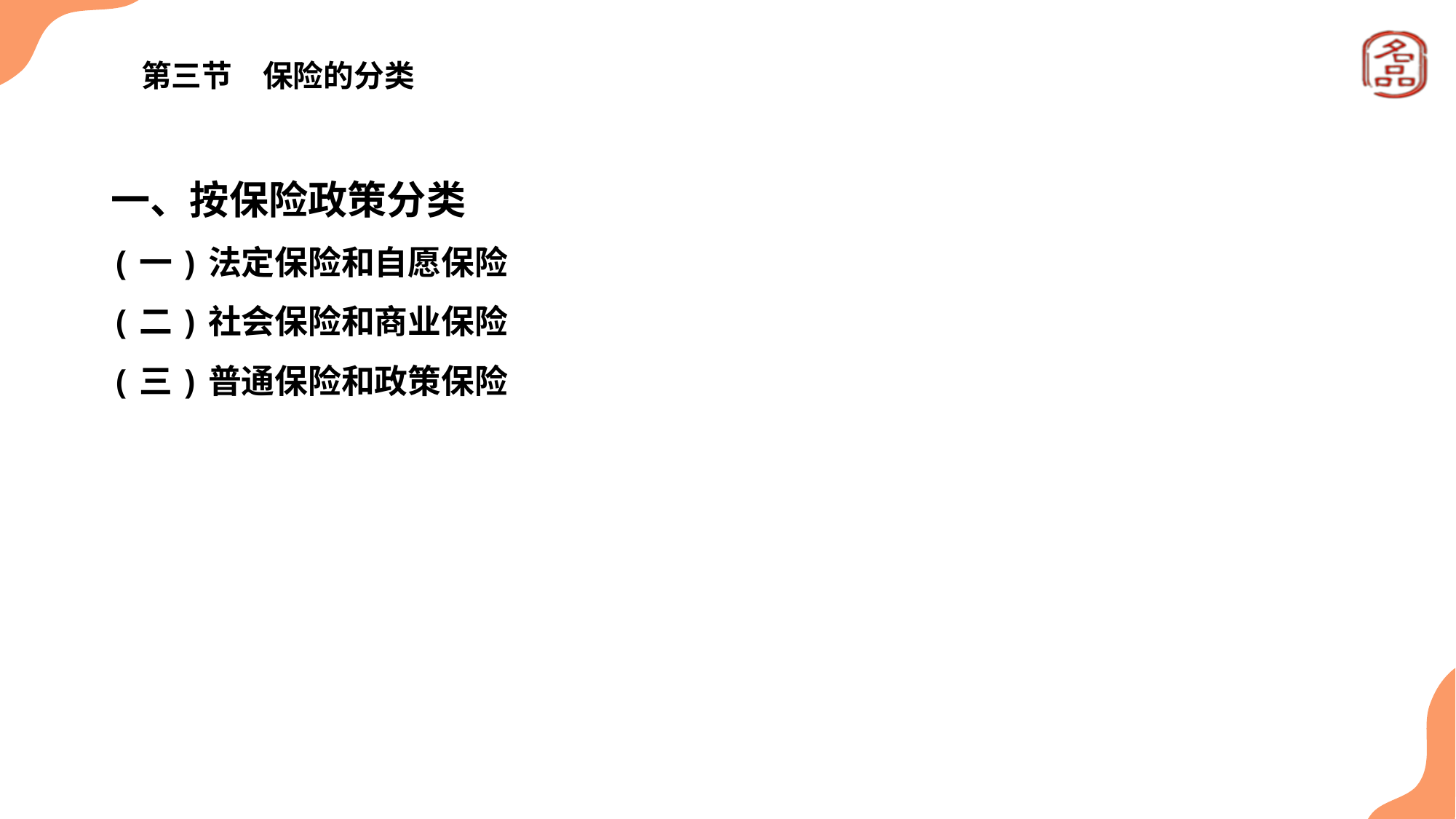

# 第三节　保险的分类
一、按保险政策分类
(一)法定保险和自愿保险
(二)社会保险和商业保险
(三)普通保险和政策保险